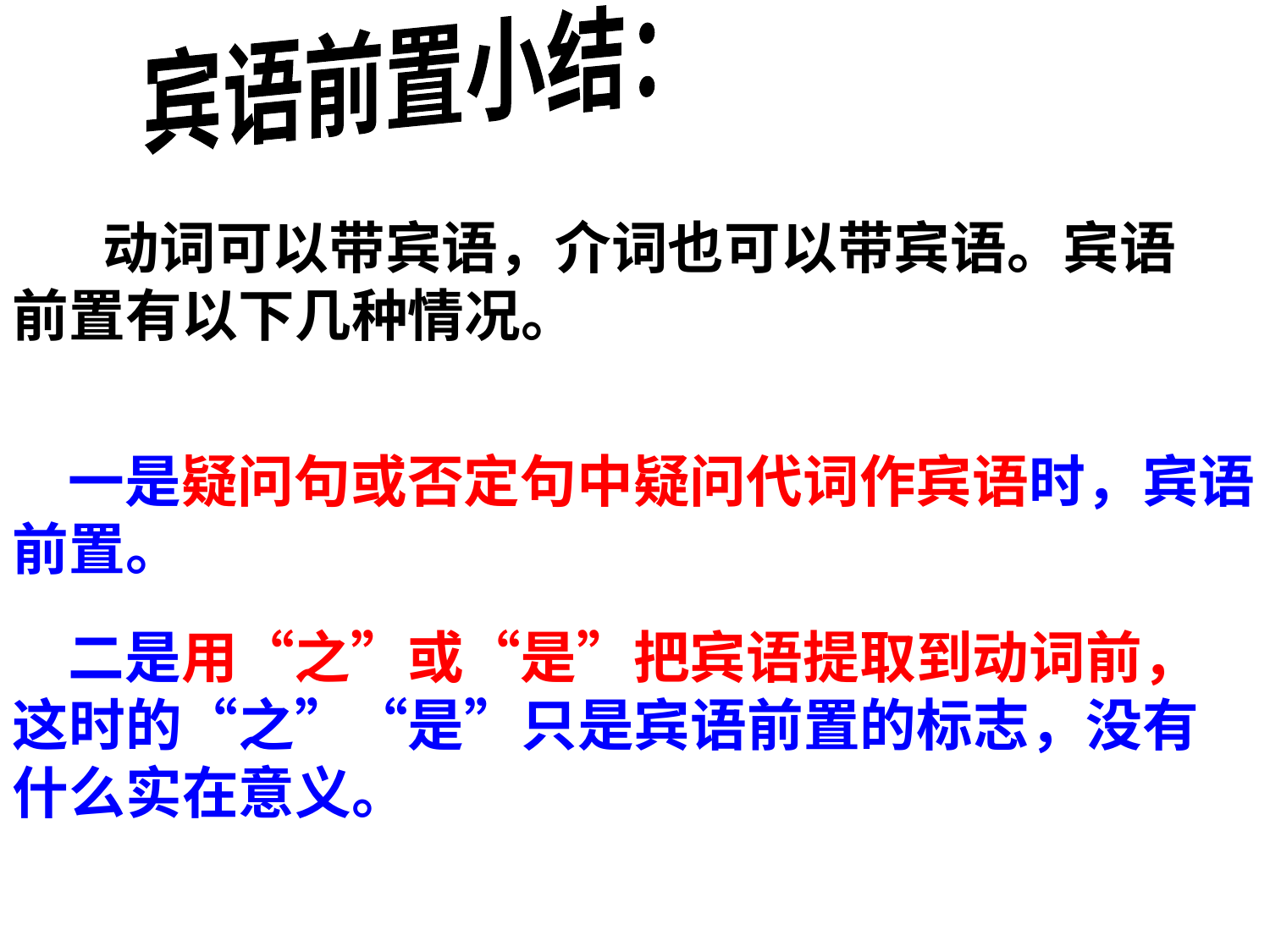

宾语前置小结：
       动词可以带宾语，介词也可以带宾语。宾语前置有以下几种情况。
    一是疑问句或否定句中疑问代词作宾语时，宾语前置。

    二是用“之”或“是”把宾语提取到动词前，这时的“之”“是”只是宾语前置的标志，没有什么实在意义。